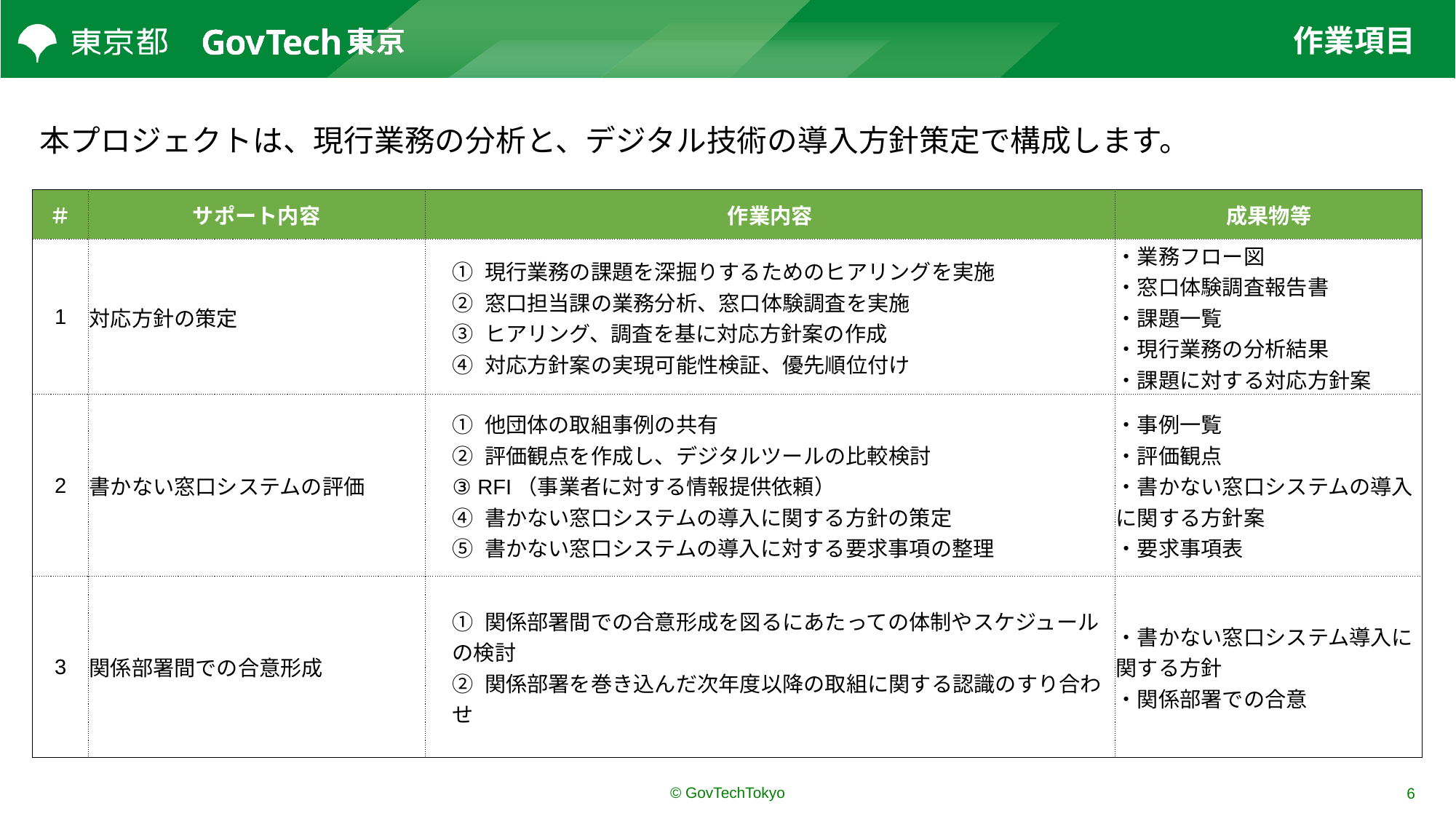

# 作業項目
本プロジェクトは、現行業務の分析と、デジタル技術の導入方針策定で構成します。
| ＃ | サポート内容 | 作業内容 | 成果物等 |
| --- | --- | --- | --- |
| 1 | 対応方針の策定 | ① 現行業務の課題を深掘りするためのヒアリングを実施 ② 窓口担当課の業務分析、窓口体験調査を実施 ③ ヒアリング、調査を基に対応方針案の作成 ④ 対応方針案の実現可能性検証、優先順位付け | ・業務フロー図 ・窓口体験調査報告書 ・課題一覧 ・現行業務の分析結果 ・課題に対する対応方針案 |
| 2 | 書かない窓口システムの評価 | ① 他団体の取組事例の共有 ② 評価観点を作成し、デジタルツールの比較検討 ③ RFI（事業者に対する情報提供依頼） ④ 書かない窓口システムの導入に関する方針の策定 ⑤ 書かない窓口システムの導入に対する要求事項の整理 | ・事例一覧 ・評価観点 ・書かない窓口システムの導入に関する方針案 ・要求事項表 |
| 3 | 関係部署間での合意形成 | ① 関係部署間での合意形成を図るにあたっての体制やスケジュールの検討 ② 関係部署を巻き込んだ次年度以降の取組に関する認識のすり合わせ | ・書かない窓口システム導入に関する方針 ・関係部署での合意 |
© GovTechTokyo
6